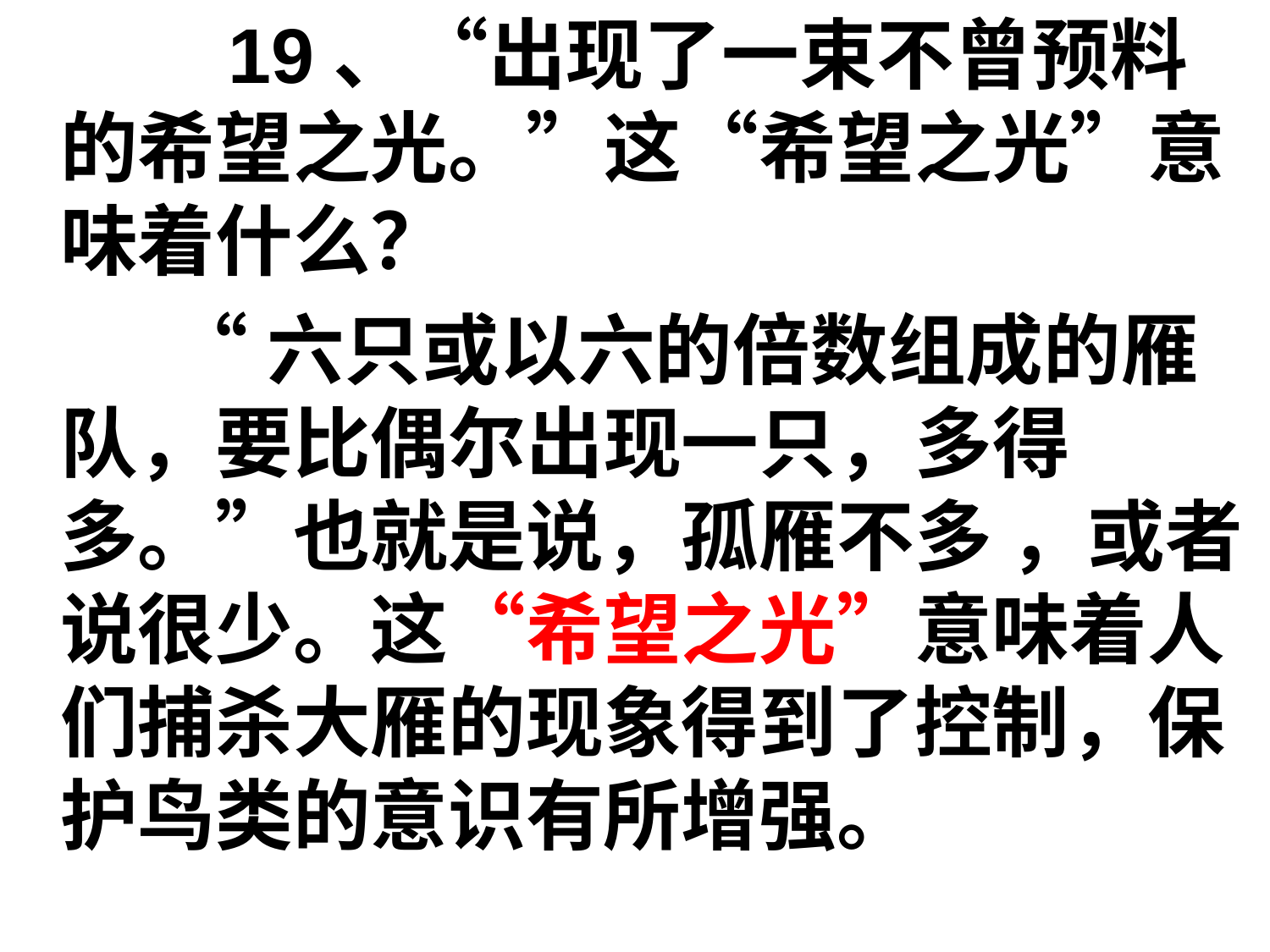

19、“出现了一束不曾预料的希望之光。”这“希望之光”意味着什么？
         “六只或以六的倍数组成的雁队，要比偶尔出现一只，多得多。”也就是说，孤雁不多 ，或者说很少。这“希望之光”意味着人们捕杀大雁的现象得到了控制，保护鸟类的意识有所增强。

#